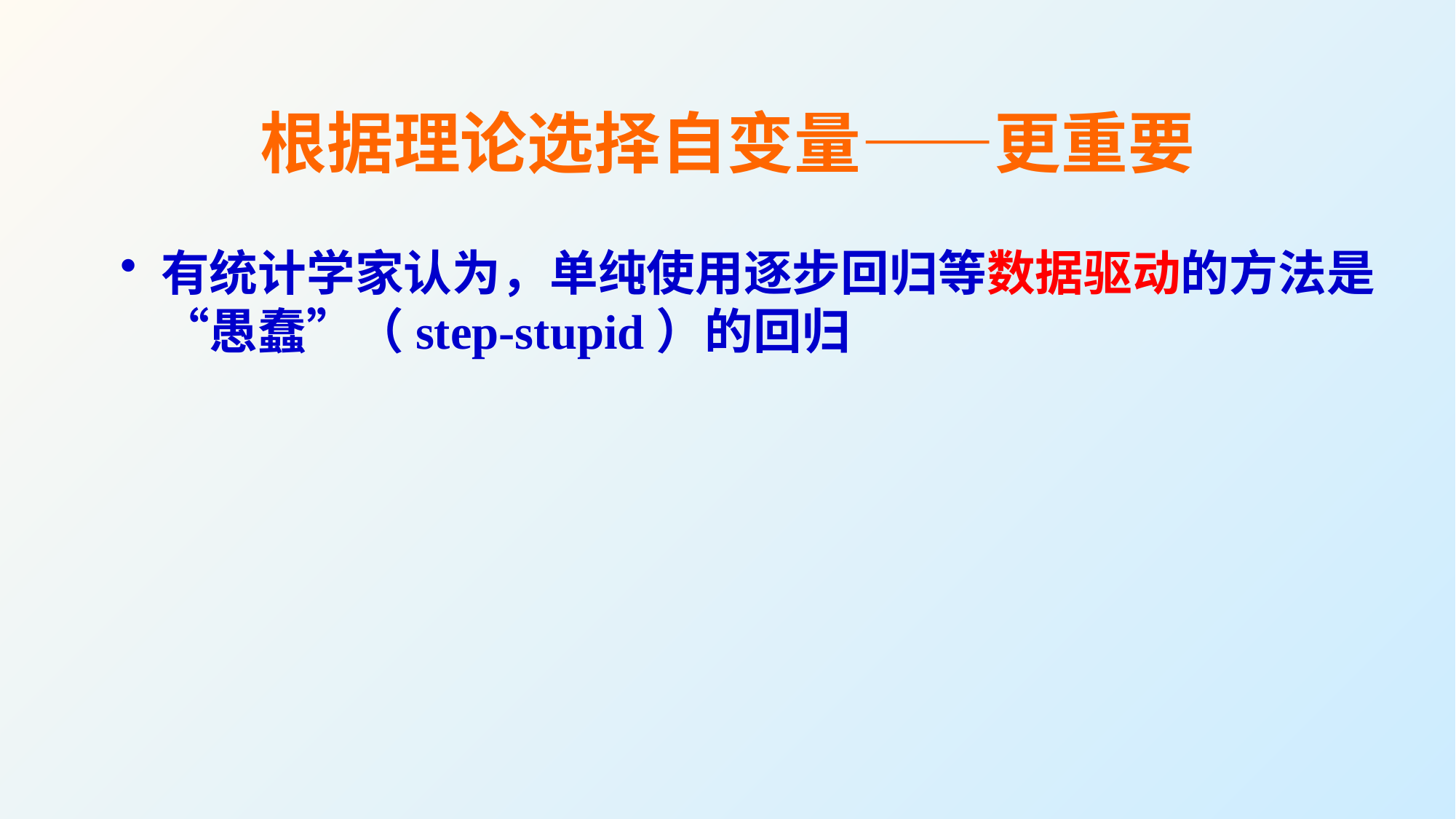

# 根据理论选择自变量——更重要
有统计学家认为，单纯使用逐步回归等数据驱动的方法是“愚蠢”（step-stupid）的回归